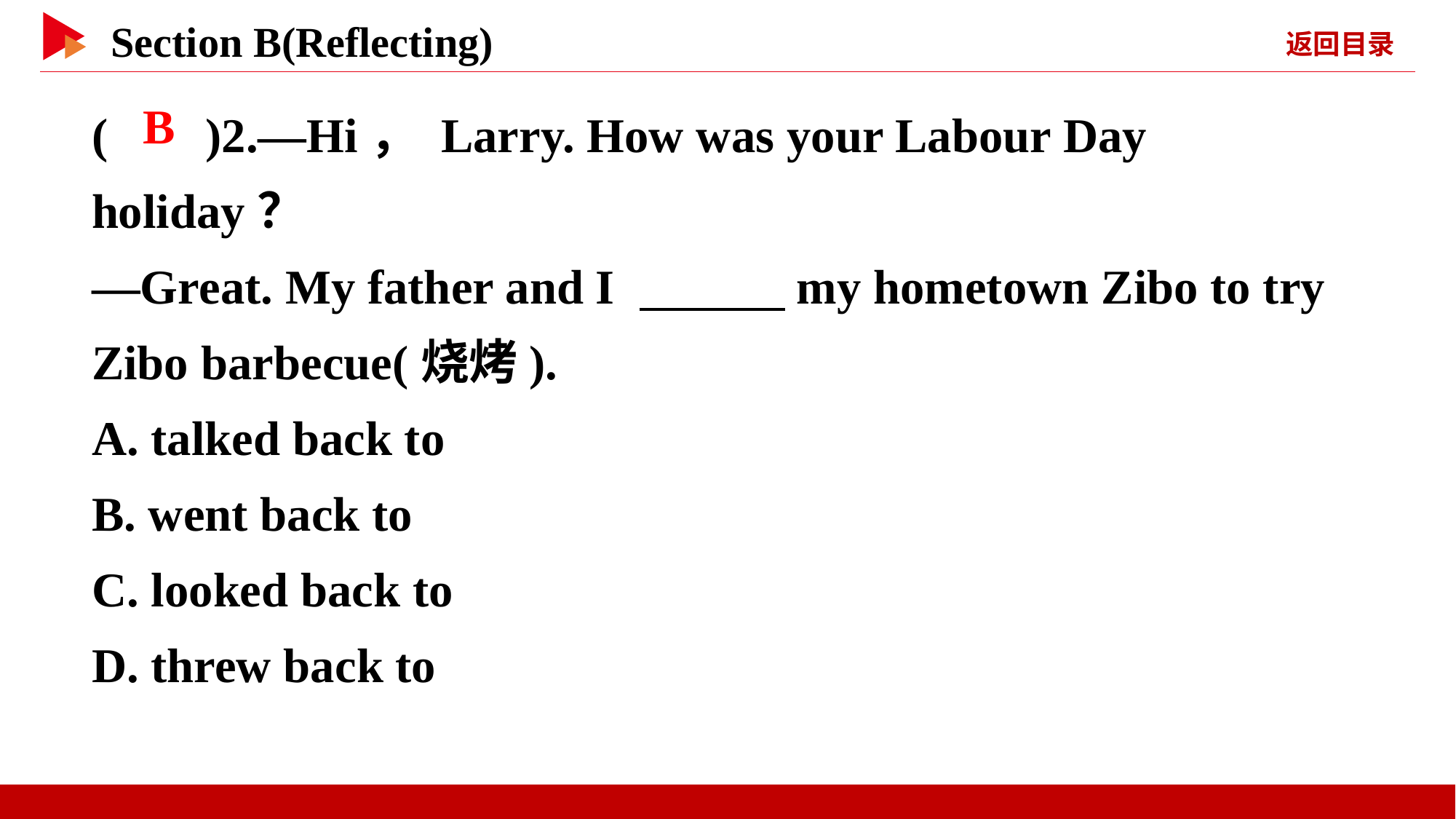

(        )2.—Hi， Larry. How was your Labour Day holiday？
—Great. My father and I 　　　my hometown Zibo to try Zibo barbecue(烧烤).
A. talked back to
B. went back to
C. looked back to
D. threw back to
   B